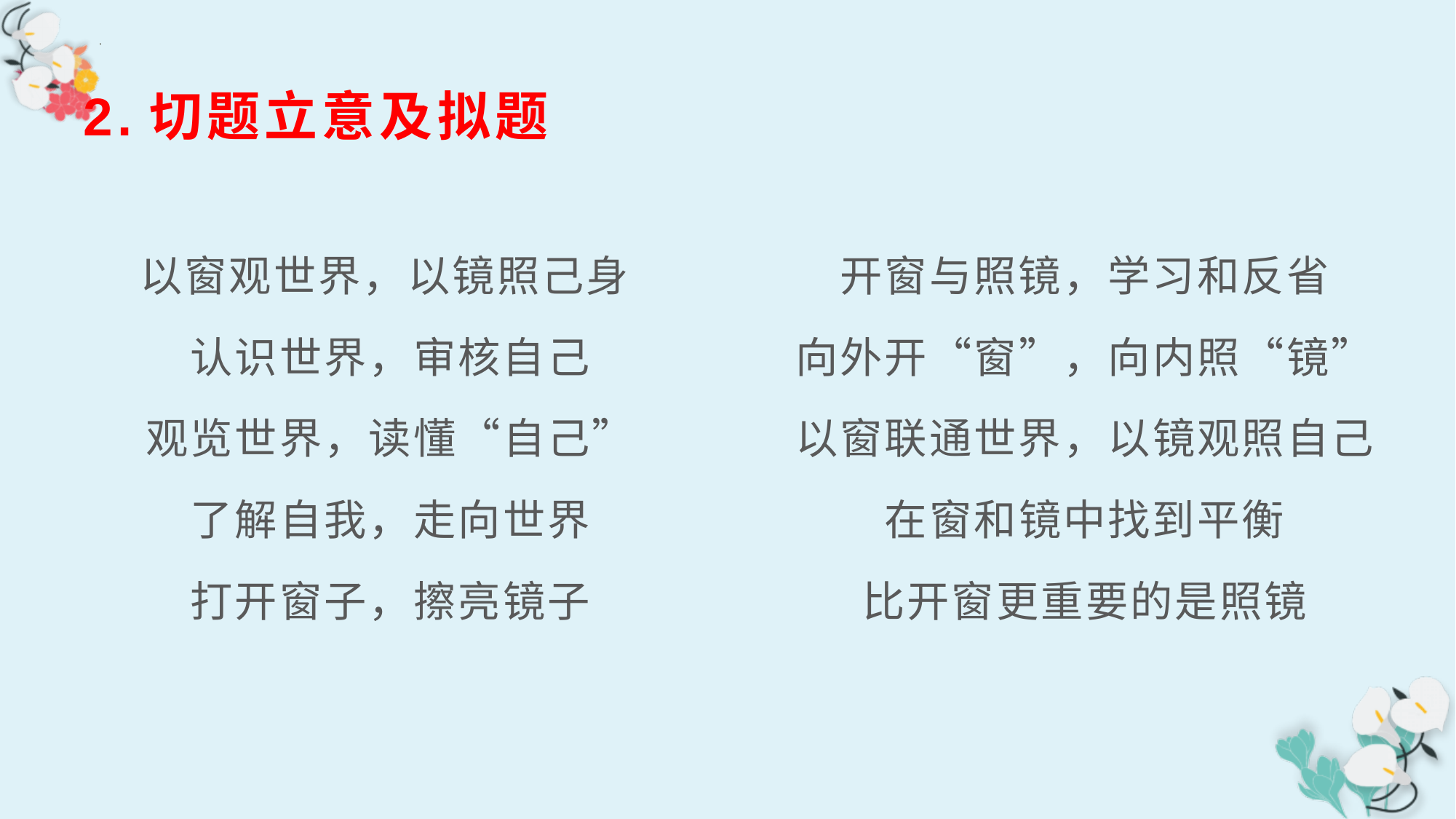

2.切题立意及拟题
以窗观世界，以镜照己身
认识世界，审核自己
观览世界，读懂“自己”
了解自我，走向世界
打开窗子，擦亮镜子

开窗与照镜，学习和反省
向外开“窗”，向内照“镜”
以窗联通世界，以镜观照自己
在窗和镜中找到平衡
比开窗更重要的是照镜